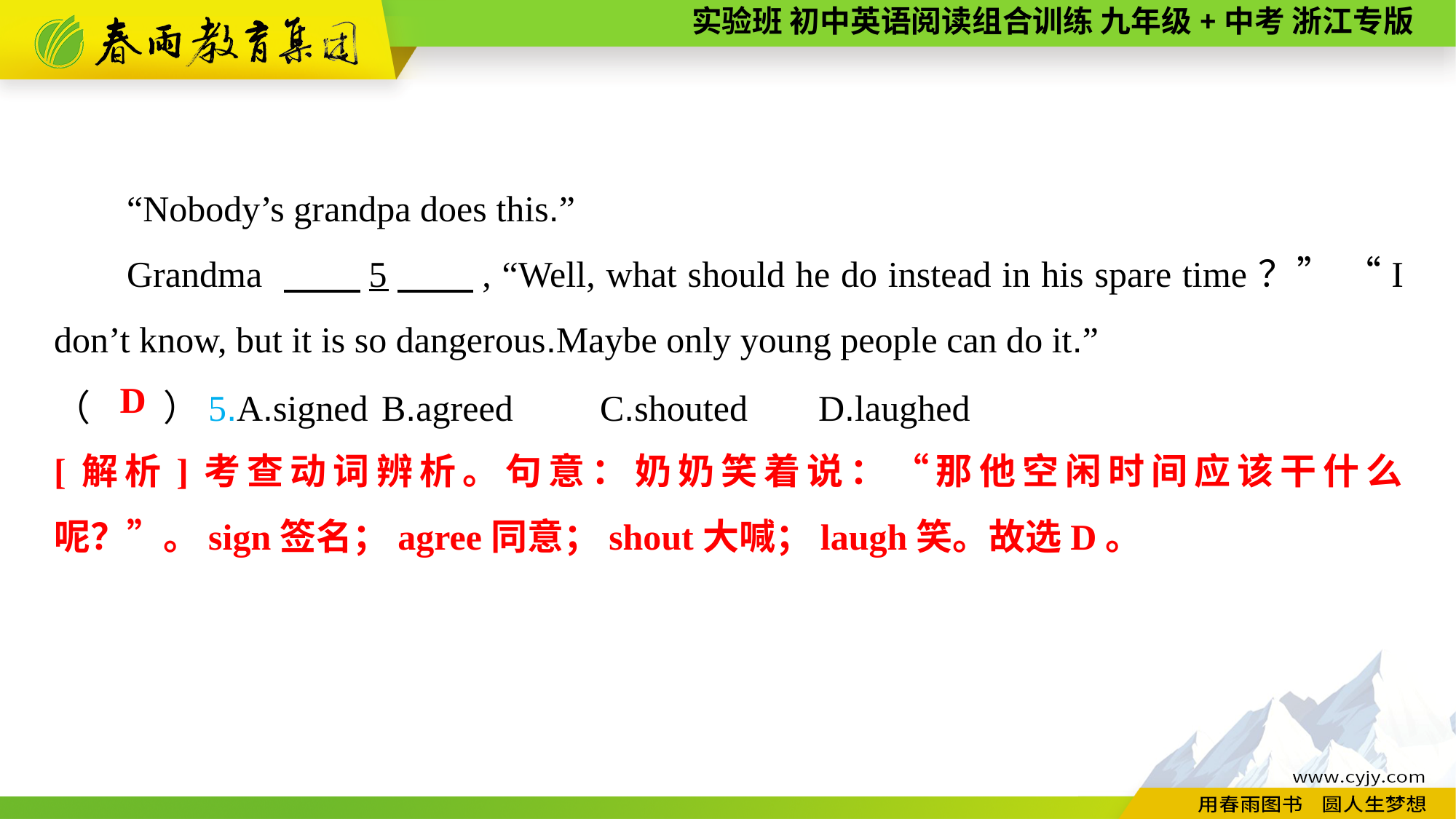

“Nobody’s grandpa does this.”
Grandma 　　5　　, “Well, what should he do instead in his spare time？” “I don’t know, but it is so dangerous.Maybe only young people can do it.”
（　　）5.A.signed	B.agreed	C.shouted	D.laughed
D
[解析]考查动词辨析。句意：奶奶笑着说：“那他空闲时间应该干什么呢？”。sign签名；agree同意；shout大喊；laugh笑。故选D。